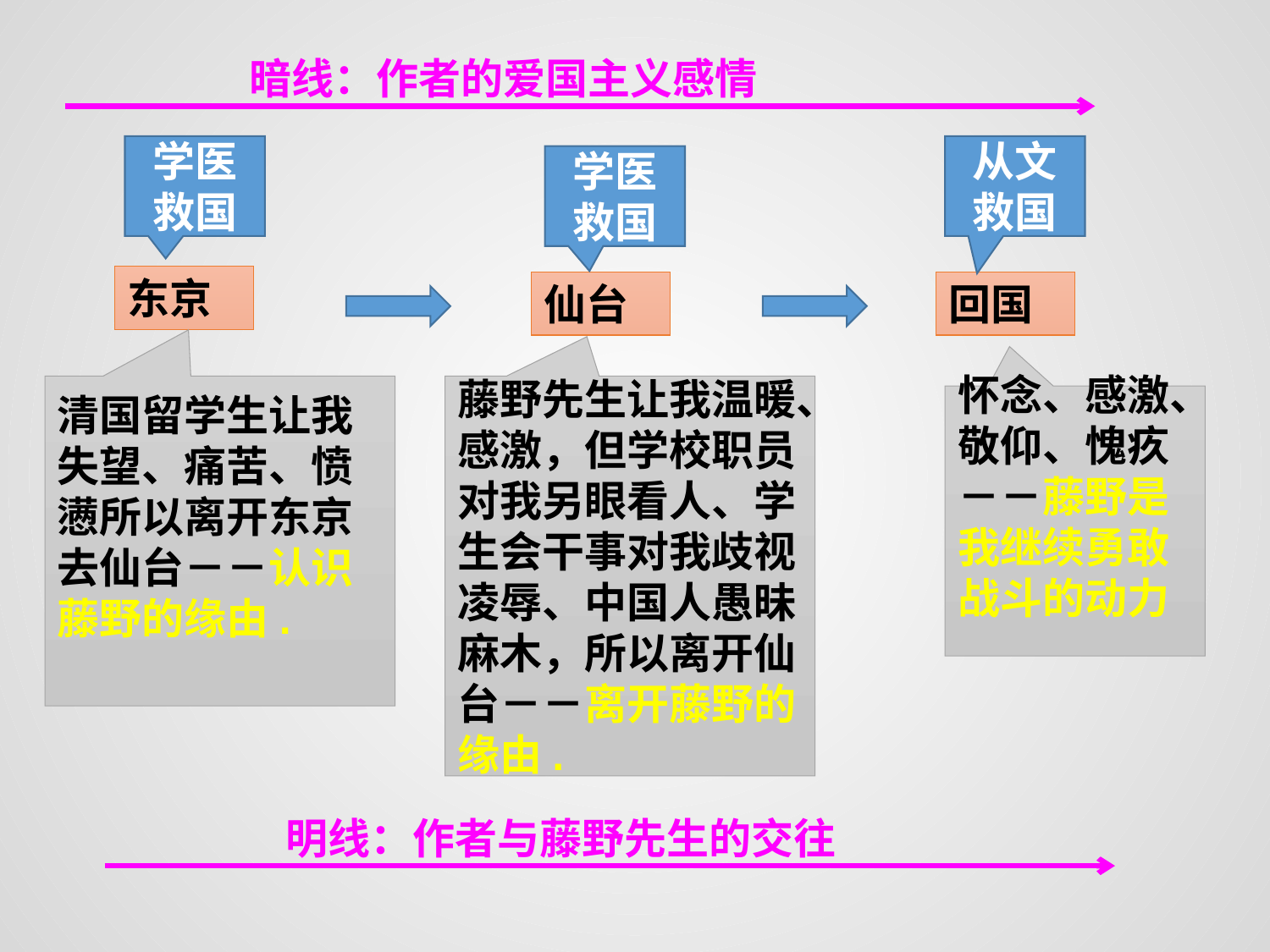

暗线：作者的爱国主义感情
学医
救国
从文
救国
学医
救国
东京
仙台
回国

清国留学生让我失望、痛苦、愤懑所以离开东京去仙台－－认识藤野的缘由.

藤野先生让我温暖、感激，但学校职员对我另眼看人、学生会干事对我歧视凌辱、中国人愚昧麻木，所以离开仙台－－离开藤野的缘由.

怀念、感激、敬仰、愧疚－－藤野是我继续勇敢战斗的动力
明线：作者与藤野先生的交往